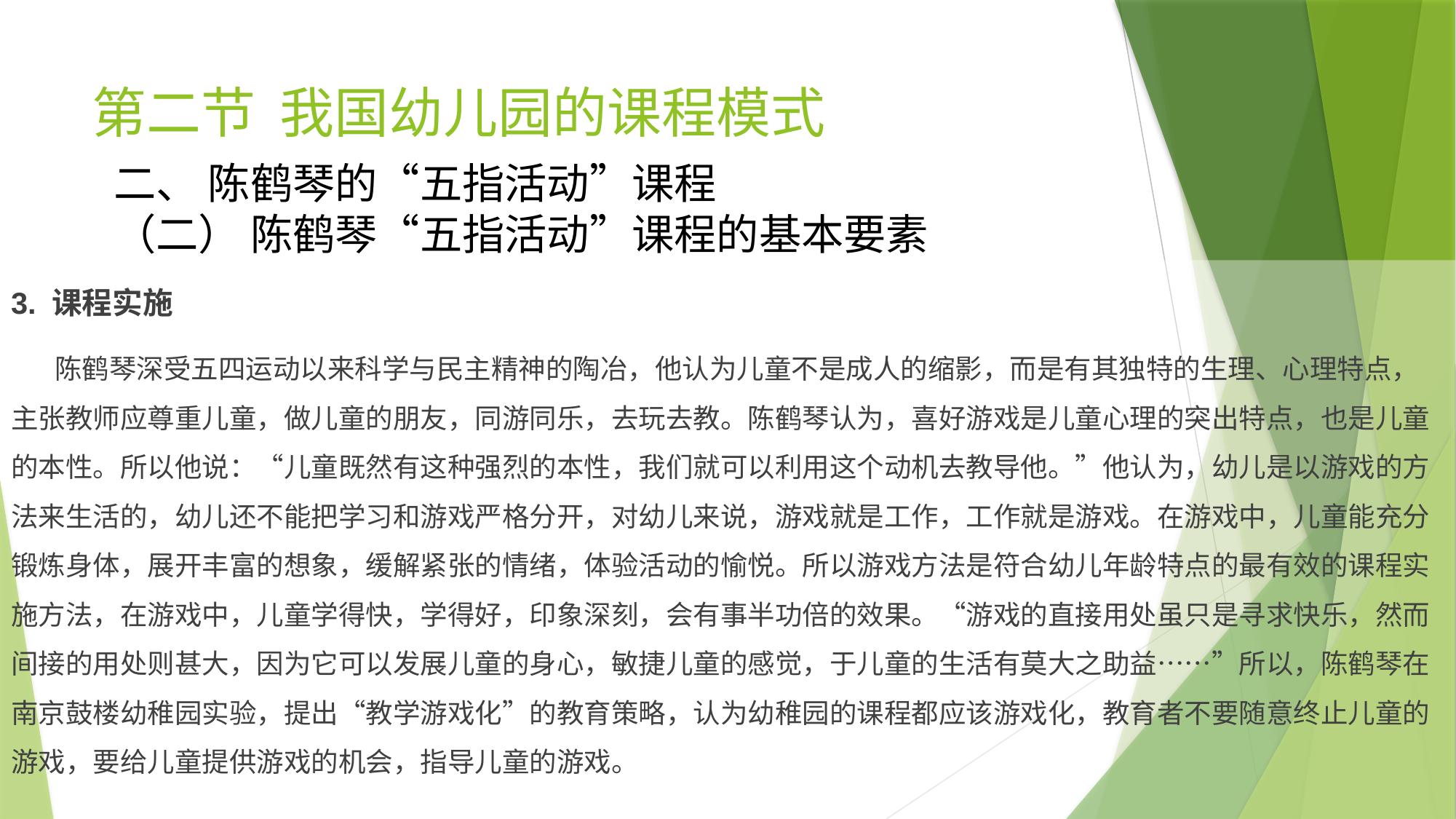

# 第二节  我国幼儿园的课程模式
二、 陈鹤琴的“五指活动”课程
（二） 陈鹤琴“五指活动”课程的基本要素
3. 课程实施
      陈鹤琴深受五四运动以来科学与民主精神的陶冶，他认为儿童不是成人的缩影，而是有其独特的生理、心理特点，主张教师应尊重儿童，做儿童的朋友，同游同乐，去玩去教。陈鹤琴认为，喜好游戏是儿童心理的突出特点，也是儿童的本性。所以他说：“儿童既然有这种强烈的本性，我们就可以利用这个动机去教导他。”他认为，幼儿是以游戏的方法来生活的，幼儿还不能把学习和游戏严格分开，对幼儿来说，游戏就是工作，工作就是游戏。在游戏中，儿童能充分锻炼身体，展开丰富的想象，缓解紧张的情绪，体验活动的愉悦。所以游戏方法是符合幼儿年龄特点的最有效的课程实施方法，在游戏中，儿童学得快，学得好，印象深刻，会有事半功倍的效果。“游戏的直接用处虽只是寻求快乐，然而间接的用处则甚大，因为它可以发展儿童的身心，敏捷儿童的感觉，于儿童的生活有莫大之助益……”所以，陈鹤琴在南京鼓楼幼稚园实验，提出“教学游戏化”的教育策略，认为幼稚园的课程都应该游戏化，教育者不要随意终止儿童的游戏，要给儿童提供游戏的机会，指导儿童的游戏。